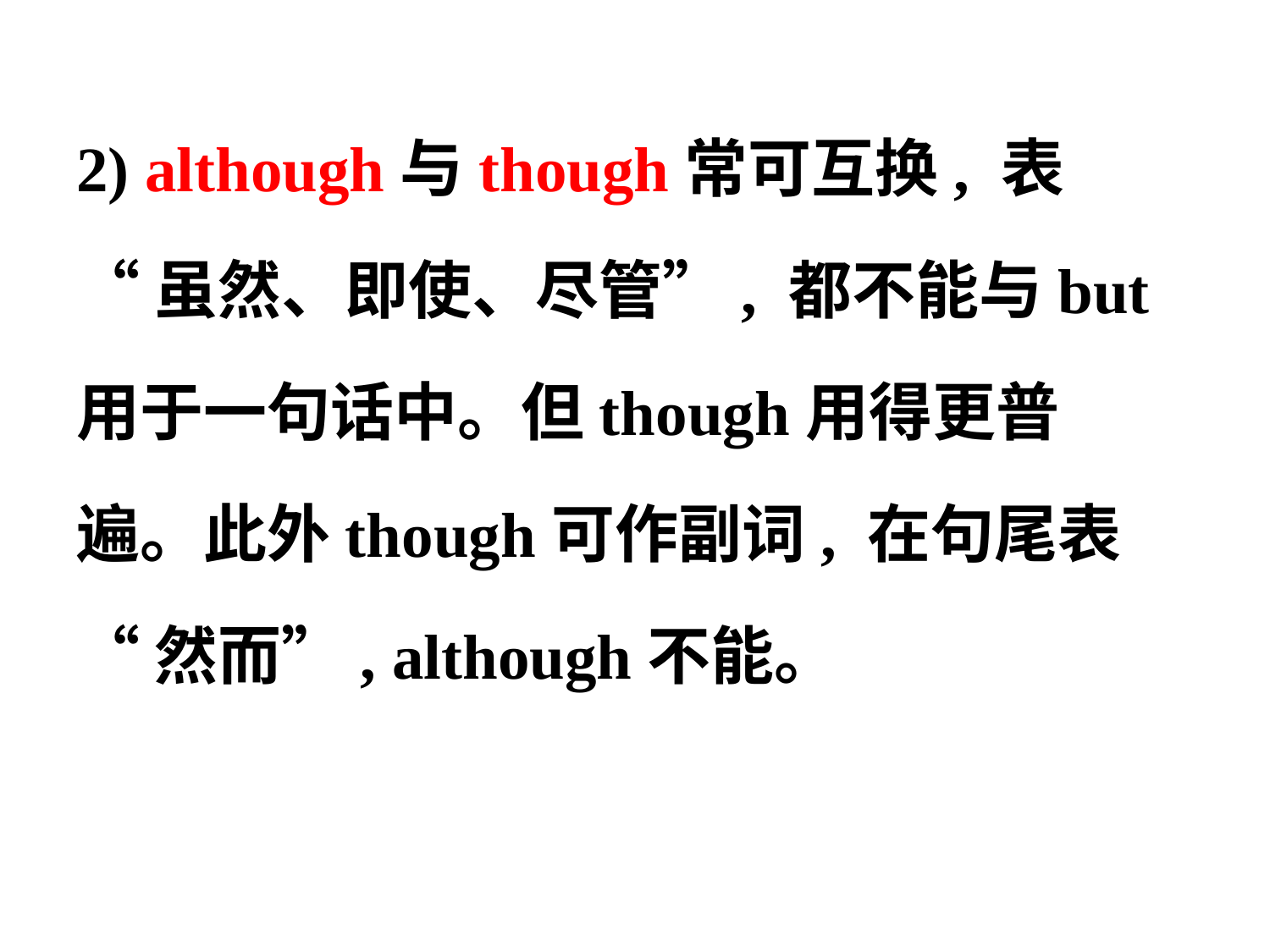

2) although与though常可互换, 表
“虽然、即使、尽管”, 都不能与but
用于一句话中。但though用得更普
遍。此外though可作副词, 在句尾表
“然而”, although不能。